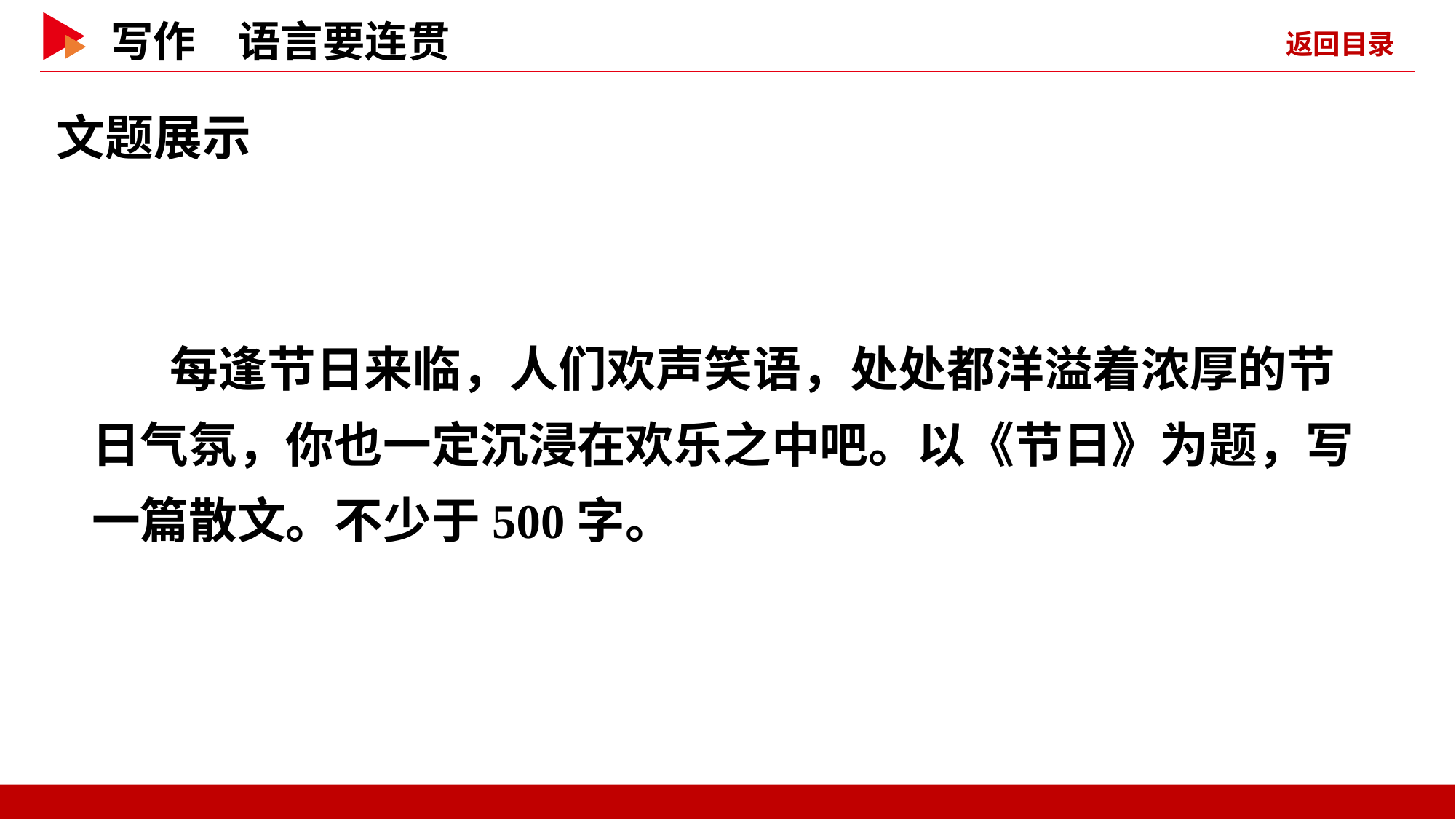

文题展示
   每逢节日来临，人们欢声笑语，处处都洋溢着浓厚的节日气氛，你也一定沉浸在欢乐之中吧。以《节日》为题，写一篇散文。不少于500字。